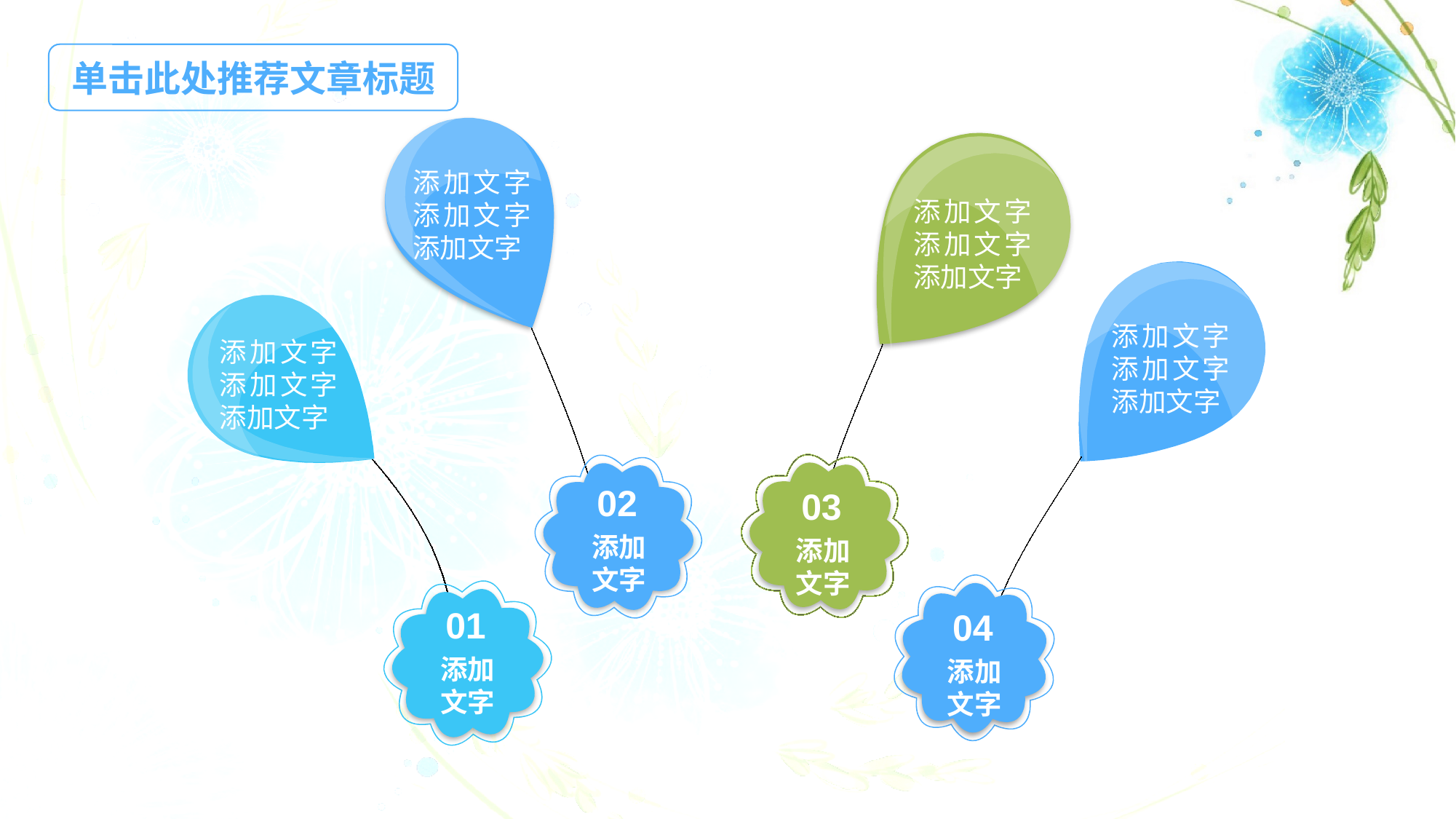

单击此处推荐文章标题

添加文字添加文字添加文字
添加文字添加文字添加文字

添加文字添加文字添加文字
添加文字添加文字添加文字

02
03
添加
文字
添加
文字

01
04
添加
文字
添加
文字